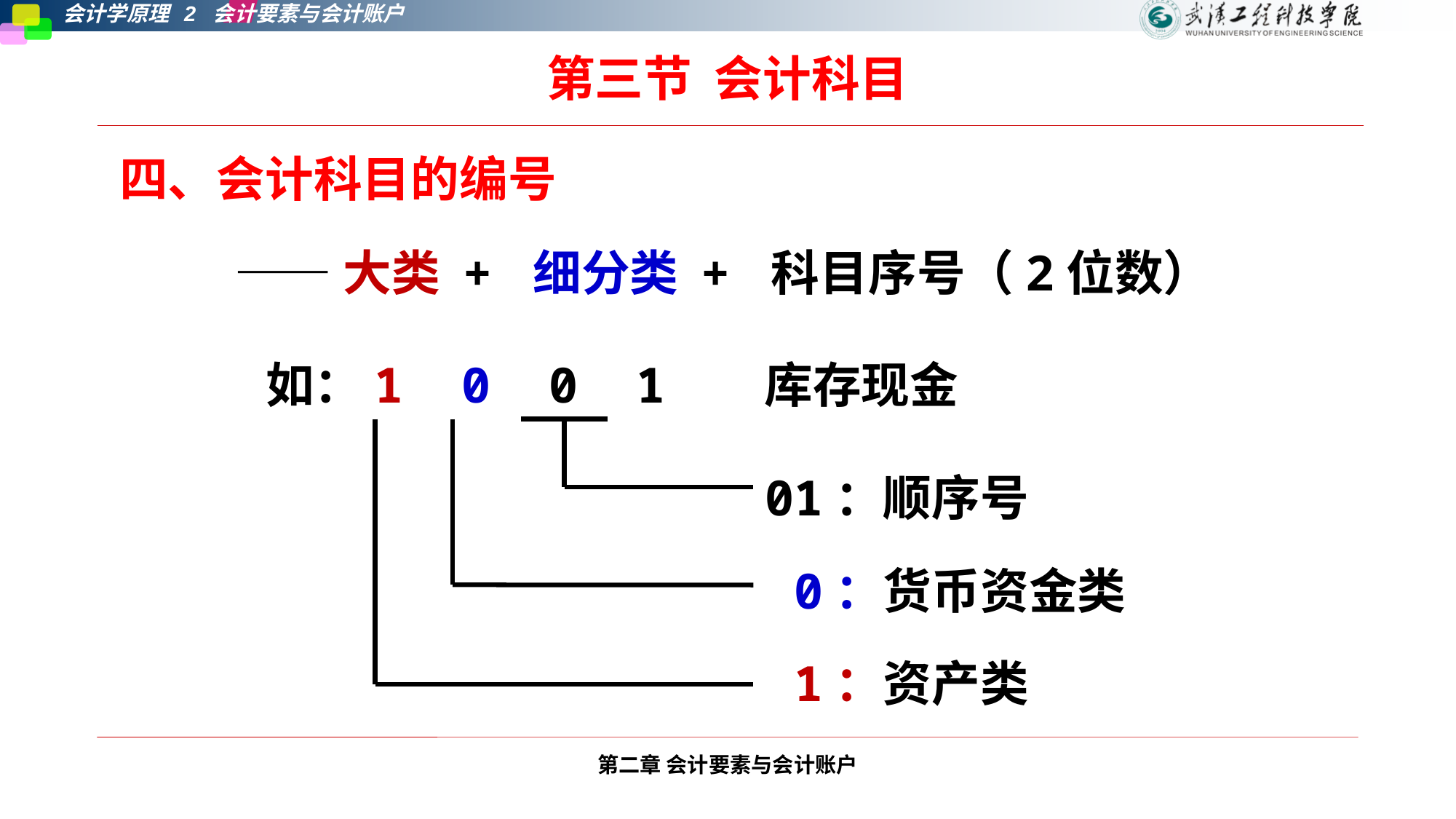

第三节  会计科目
四、会计科目的编号
——大类 + 细分类 + 科目序号（2位数）
如：1  0  0  1   库存现金
01：顺序号
 0：货币资金类
 1：资产类
第二章 会计要素与会计账户